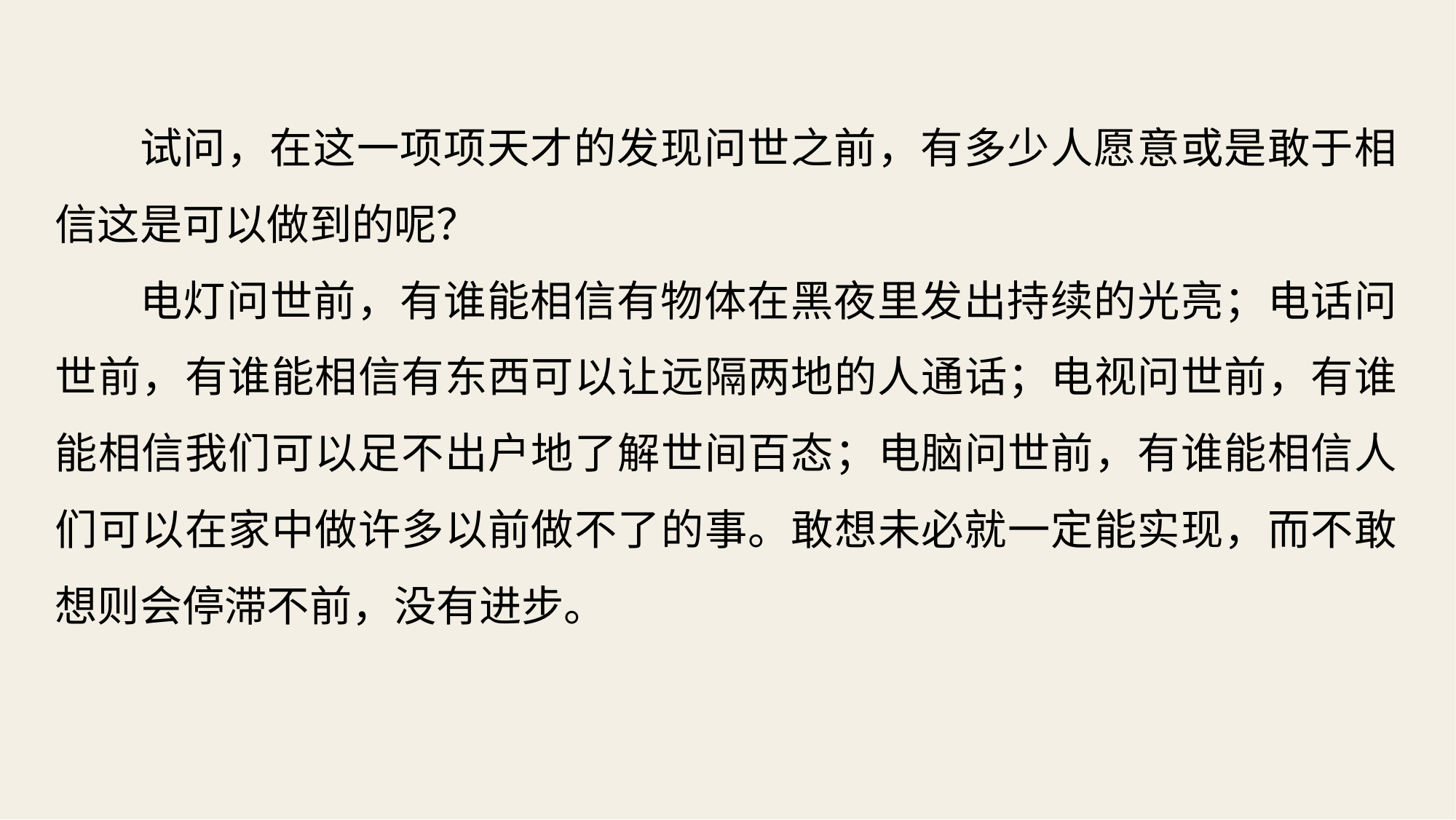

试问，在这一项项天才的发现问世之前，有多少人愿意或是敢于相信这是可以做到的呢？
电灯问世前，有谁能相信有物体在黑夜里发出持续的光亮；电话问世前，有谁能相信有东西可以让远隔两地的人通话；电视问世前，有谁能相信我们可以足不出户地了解世间百态；电脑问世前，有谁能相信人们可以在家中做许多以前做不了的事。敢想未必就一定能实现，而不敢想则会停滞不前，没有进步。